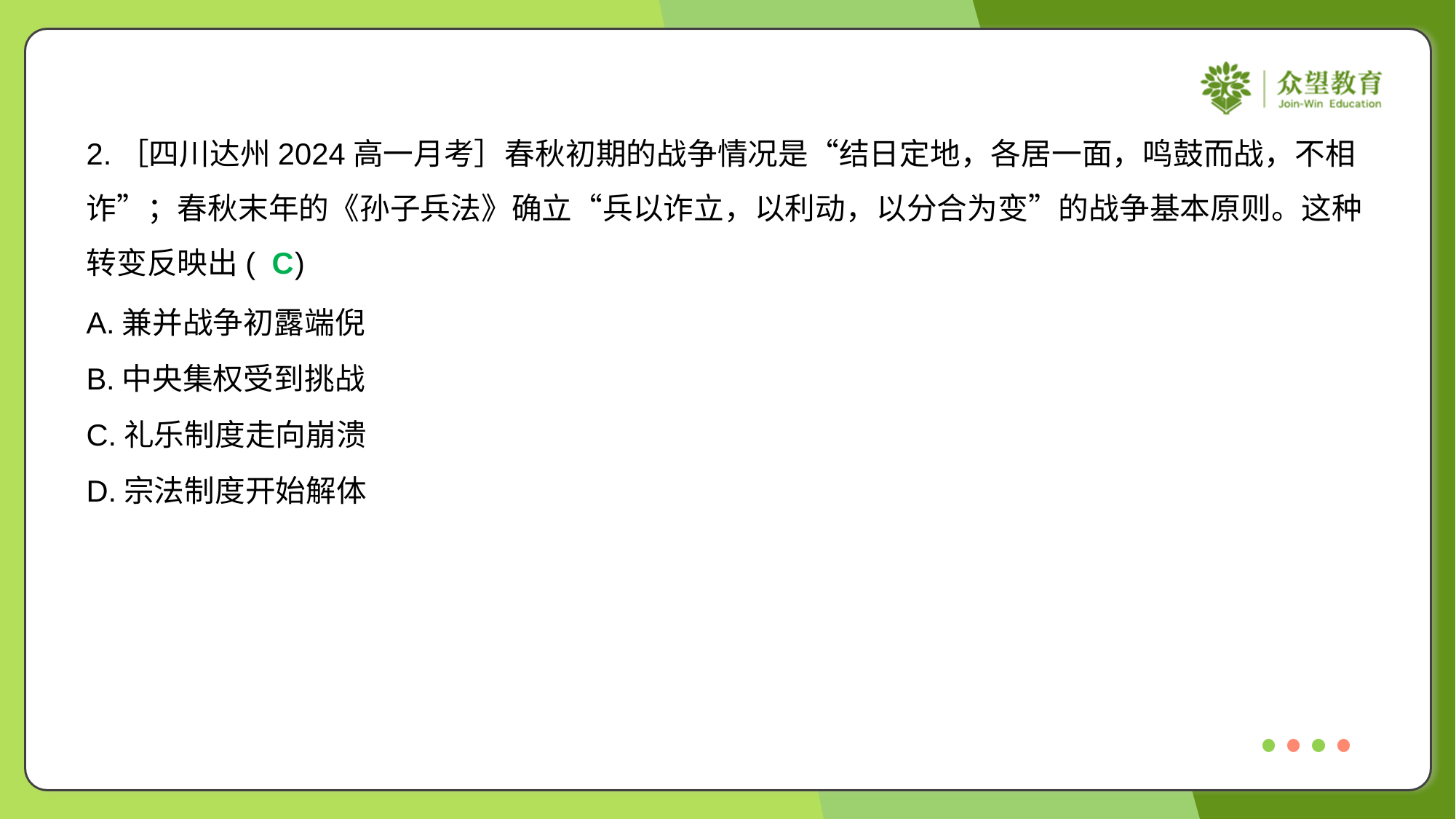

2.［四川达州2024高一月考］春秋初期的战争情况是“结日定地，各居一面，鸣鼓而战，不相
诈”；春秋末年的《孙子兵法》确立“兵以诈立，以利动，以分合为变”的战争基本原则。这种
转变反映出(     )
C
A.兼并战争初露端倪
B.中央集权受到挑战
C.礼乐制度走向崩溃
D.宗法制度开始解体